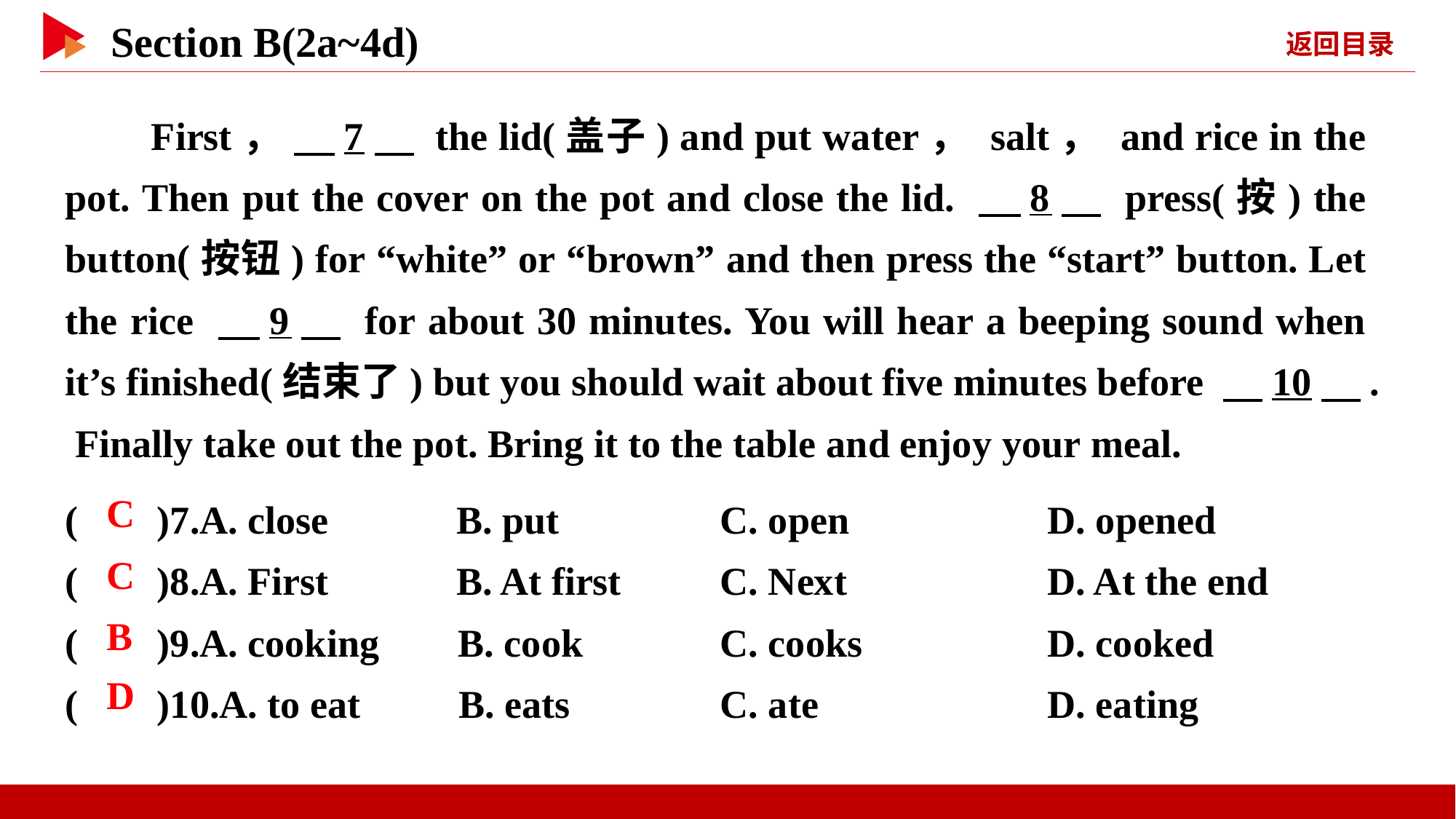

First， 　7　 the lid(盖子) and put water， salt， and rice in the pot. Then put the cover on the pot and close the lid. 　8　 press(按) the button(按钮) for “white” or “brown” and then press the “start” button. Let the rice 　9　 for about 30 minutes. You will hear a beeping sound when it’s finished(结束了) but you should wait about five minutes before 　10　. Finally take out the pot. Bring it to the table and enjoy your meal.
(        )7.A. close             B. put		C. open             	D. opened
(        )8.A. First             B. At first	C. Next             	D. At the end
(        )9.A. cooking        B. cook		C. cooks            	D. cooked
(        )10.A. to eat          B. eats		C. ate             	D. eating
   C
   C
   B
   D